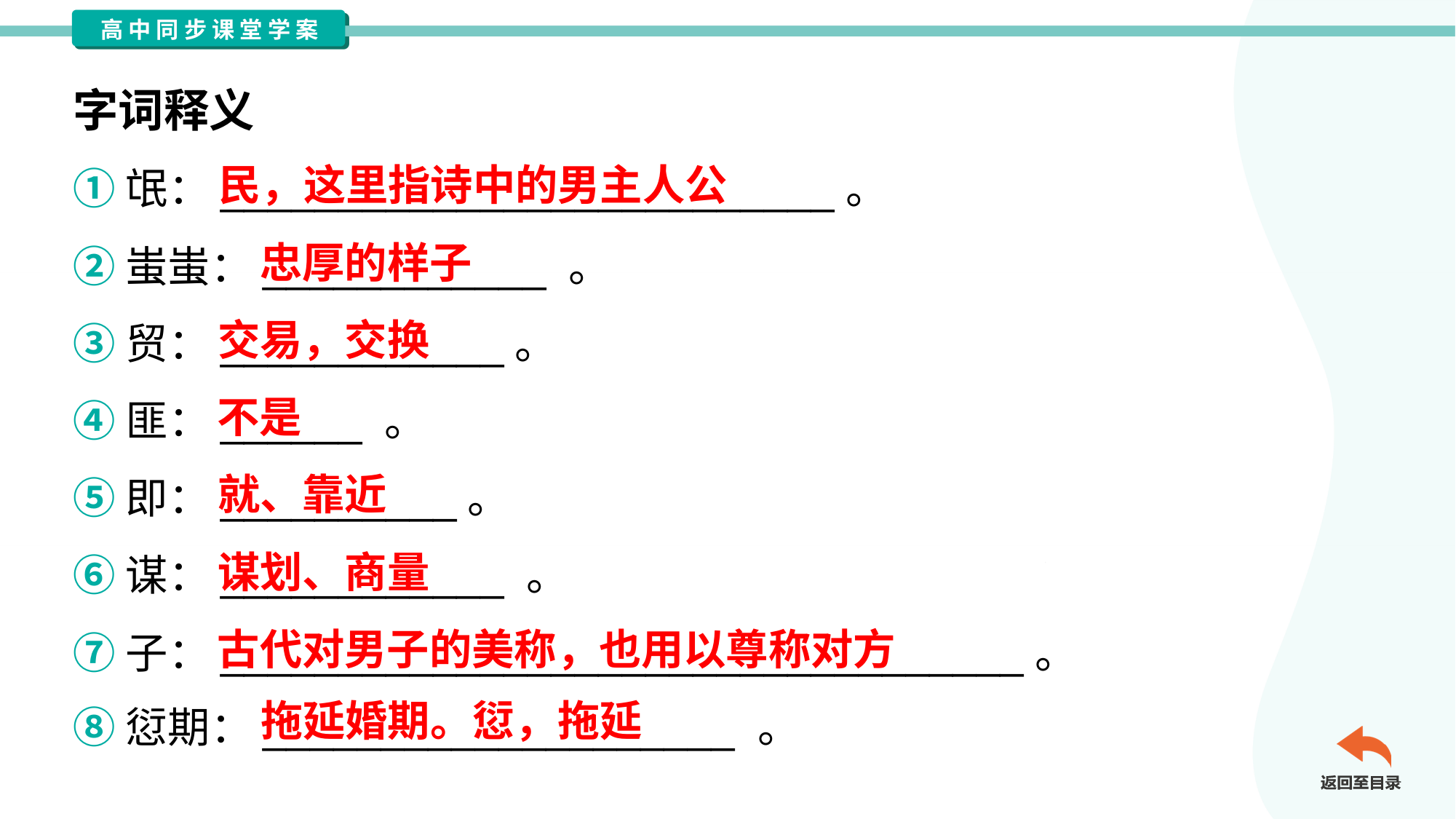

字词释义
民，这里指诗中的男主人公
①氓：__________________________。
②蚩蚩：____________ 。
③贸：____________。
④匪：______ 。
⑤即：__________。
⑥谋：____________ 。
⑦子：__________________________________。
⑧愆期：____________________ 。
忠厚的样子
交易，交换
不是
就、靠近
谋划、商量
古代对男子的美称，也用以尊称对方
拖延婚期。愆，拖延